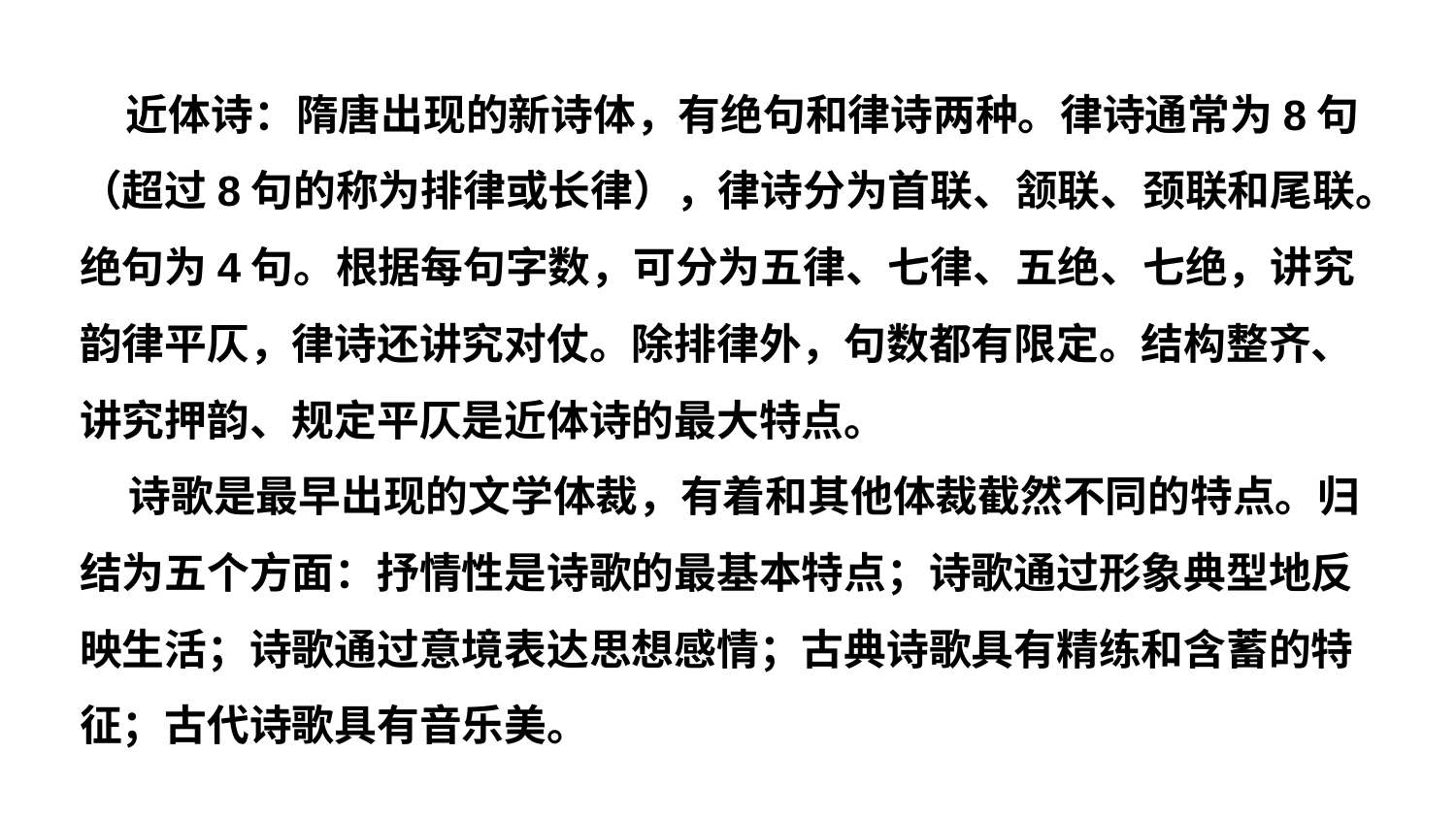

近体诗：隋唐出现的新诗体，有绝句和律诗两种。律诗通常为8句（超过8句的称为排律或长律），律诗分为首联、颔联、颈联和尾联。绝句为4句。根据每句字数，可分为五律、七律、五绝、七绝，讲究韵律平仄，律诗还讲究对仗。除排律外，句数都有限定。结构整齐、讲究押韵、规定平仄是近体诗的最大特点。
    诗歌是最早出现的文学体裁，有着和其他体裁截然不同的特点。归结为五个方面：抒情性是诗歌的最基本特点；诗歌通过形象典型地反映生活；诗歌通过意境表达思想感情；古典诗歌具有精练和含蓄的特征；古代诗歌具有音乐美。